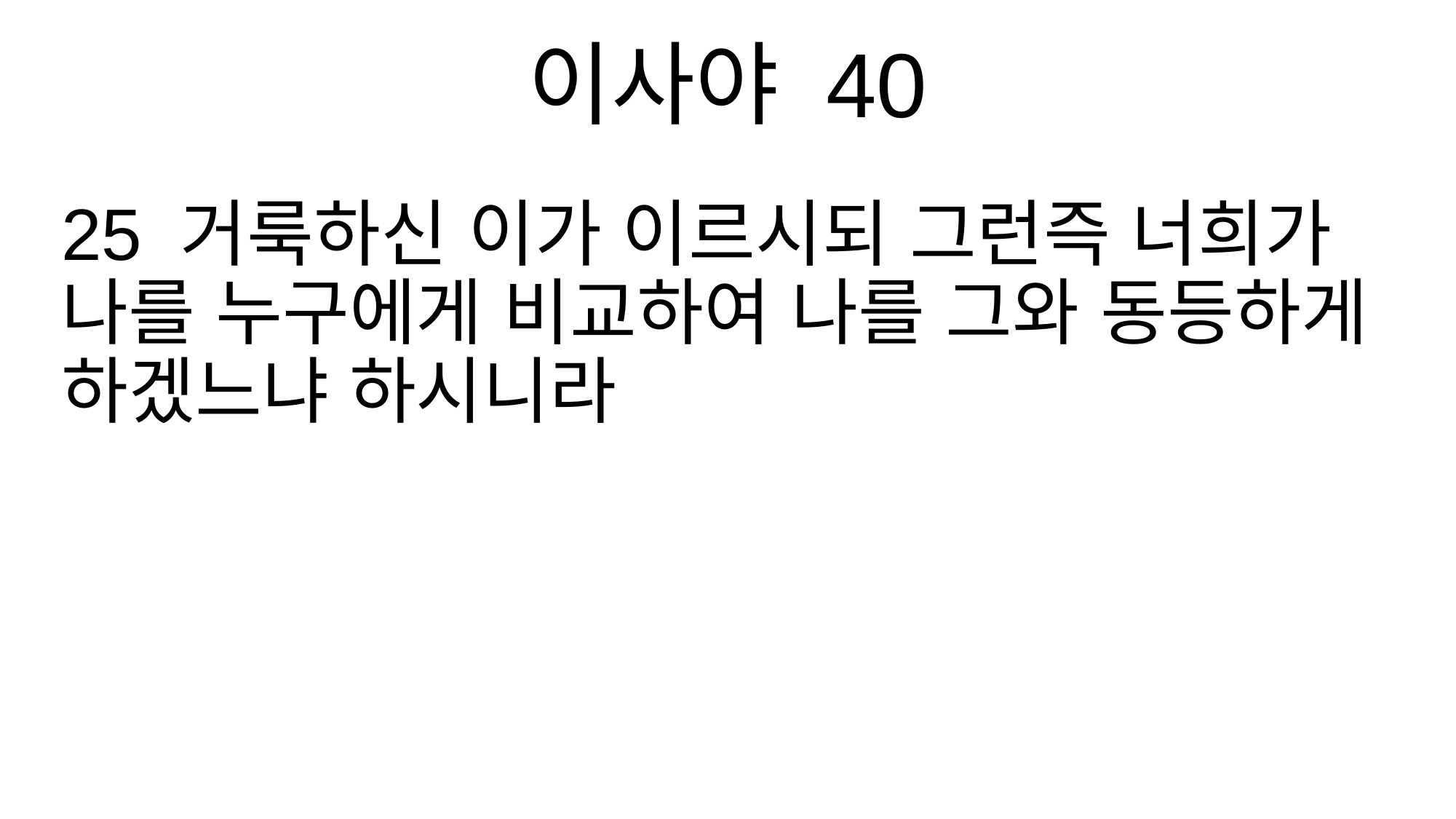

이사야 40
25 거룩하신 이가 이르시되 그런즉 너희가 나를 누구에게 비교하여 나를 그와 동등하게 하겠느냐 하시니라